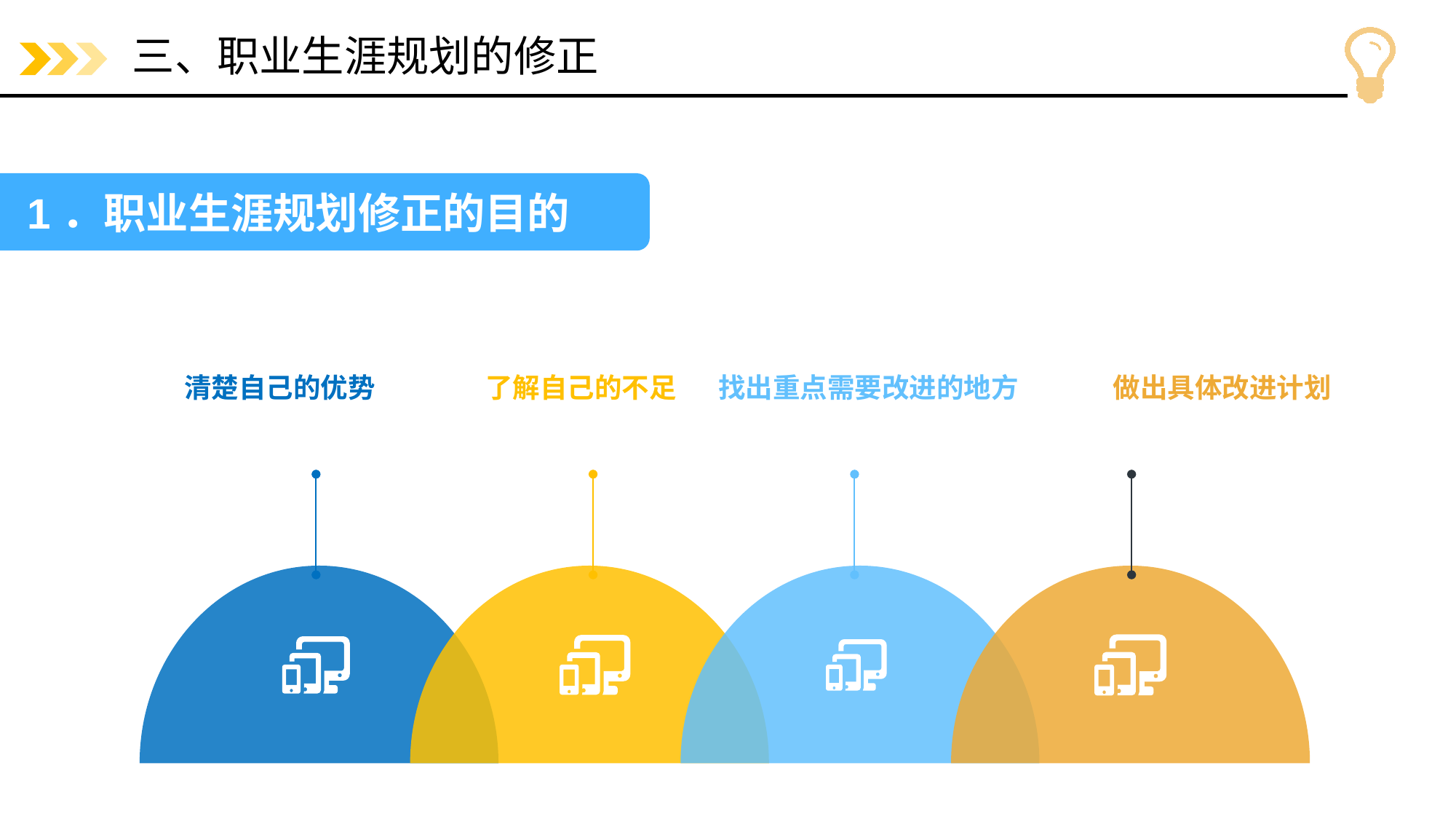

26
# 三、职业生涯规划的修正
1．职业生涯规划修正的目的
清楚自己的优势
了解自己的不足
找出重点需要改进的地方
	做出具体改进计划